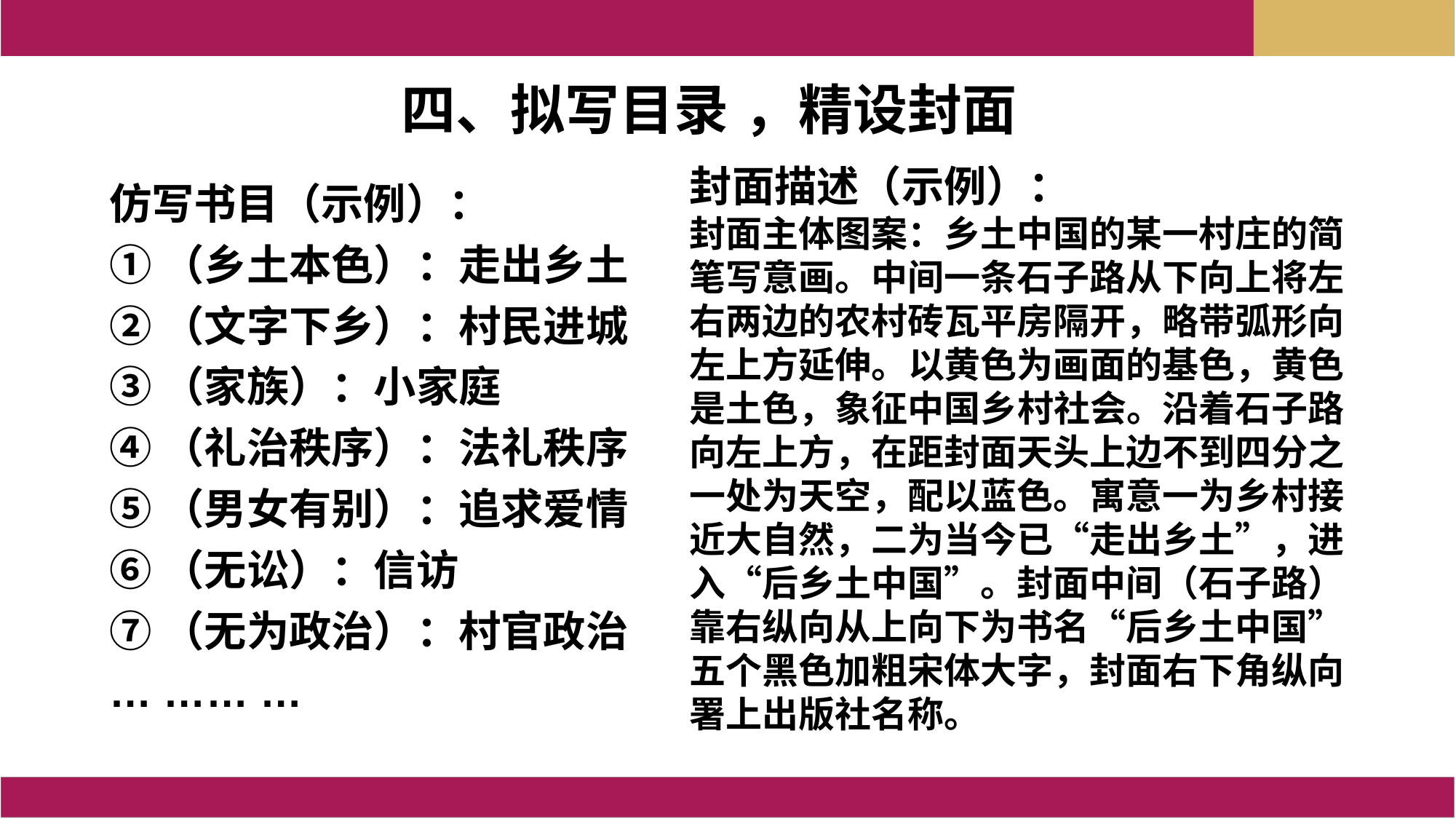

四、拟写目录 ，精设封面
封面描述（示例）：
封面主体图案：乡土中国的某一村庄的简笔写意画。中间一条石子路从下向上将左右两边的农村砖瓦平房隔开，略带弧形向左上方延伸。以黄色为画面的基色，黄色是土色，象征中国乡村社会。沿着石子路向左上方，在距封面天头上边不到四分之一处为天空，配以蓝色。寓意一为乡村接近大自然，二为当今已“走出乡土”，进入“后乡土中国”。封面中间（石子路）靠右纵向从上向下为书名“后乡土中国”五个黑色加粗宋体大字，封面右下角纵向署上出版社名称。
仿写书目（示例）：
①（乡土本色）：走出乡土
②（文字下乡）：村民进城
③（家族）：小家庭
④（礼治秩序）：法礼秩序
⑤（男女有别）：追求爱情
⑥（无讼）：信访
⑦（无为政治）：村官政治
… …… …